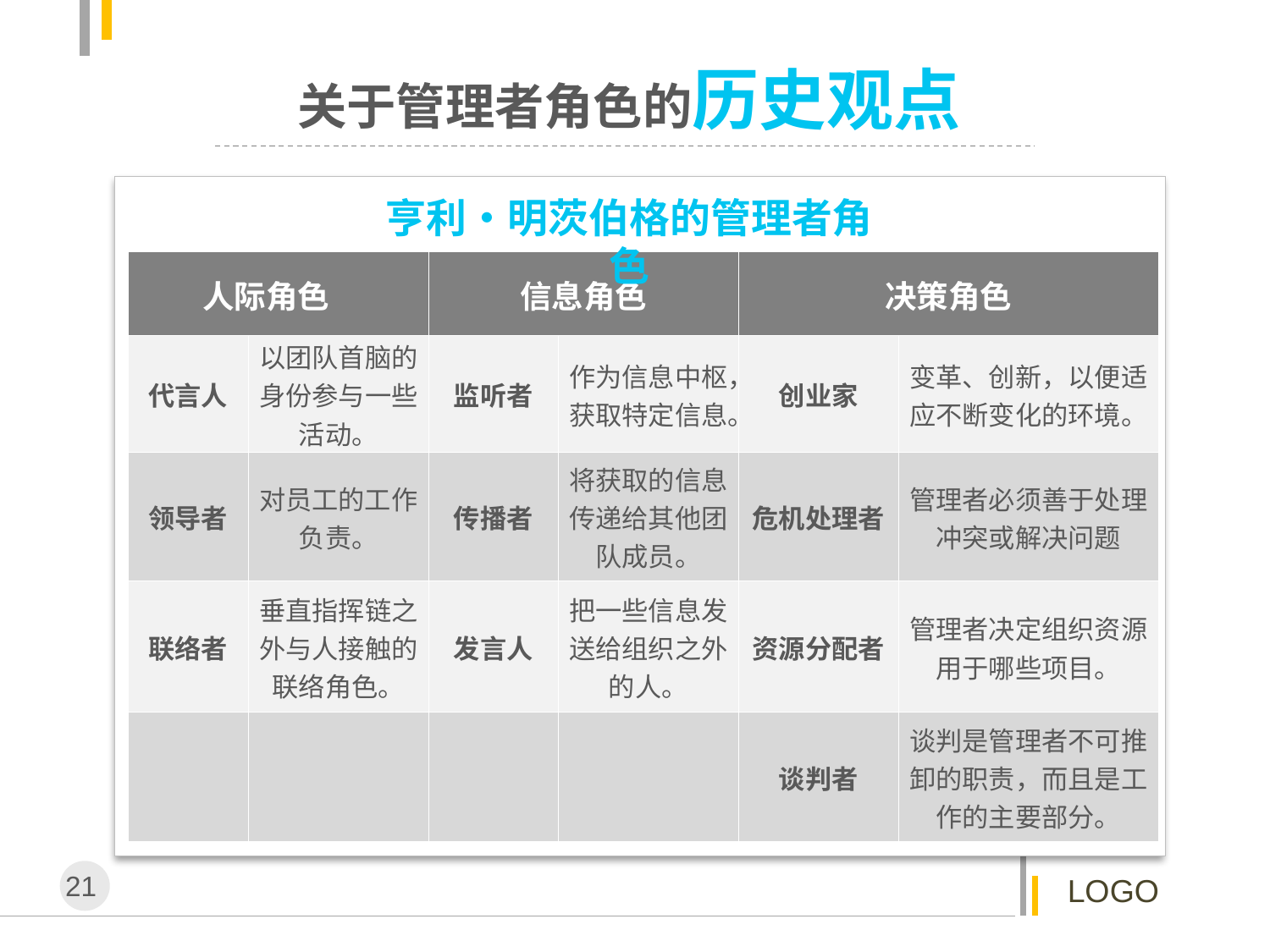

关于管理者角色的历史观点

亨利•明茨伯格的管理者角色
| 人际角色 |  | 信息角色 |  | 决策角色 |  |
| --- | --- | --- | --- | --- | --- |
| 代言人 | 以团队首脑的身份参与一些活动。 | 监听者 | 作为信息中枢，获取特定信息。 | 创业家 | 变革、创新，以便适应不断变化的环境。 |
| 领导者 | 对员工的工作负责。 | 传播者 | 将获取的信息传递给其他团队成员。 | 危机处理者 | 管理者必须善于处理冲突或解决问题 |
| 联络者 | 垂直指挥链之外与人接触的联络角色。 | 发言人 | 把一些信息发送给组织之外的人。 | 资源分配者 | 管理者决定组织资源用于哪些项目。 |
|  |  |  |  | 谈判者 | 谈判是管理者不可推卸的职责，而且是工作的主要部分。 |